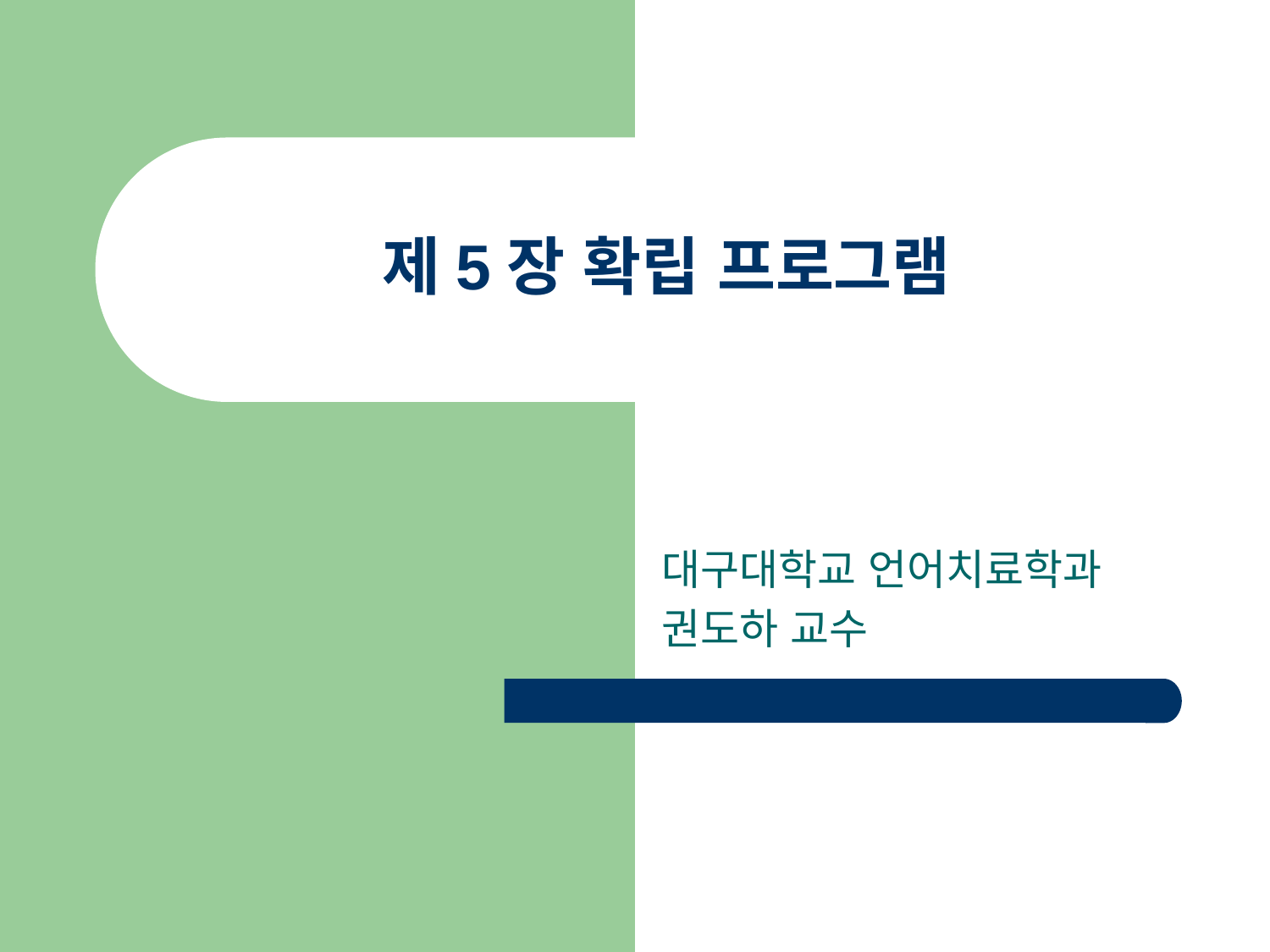

# 제5장 확립 프로그램
대구대학교 언어치료학과
권도하 교수